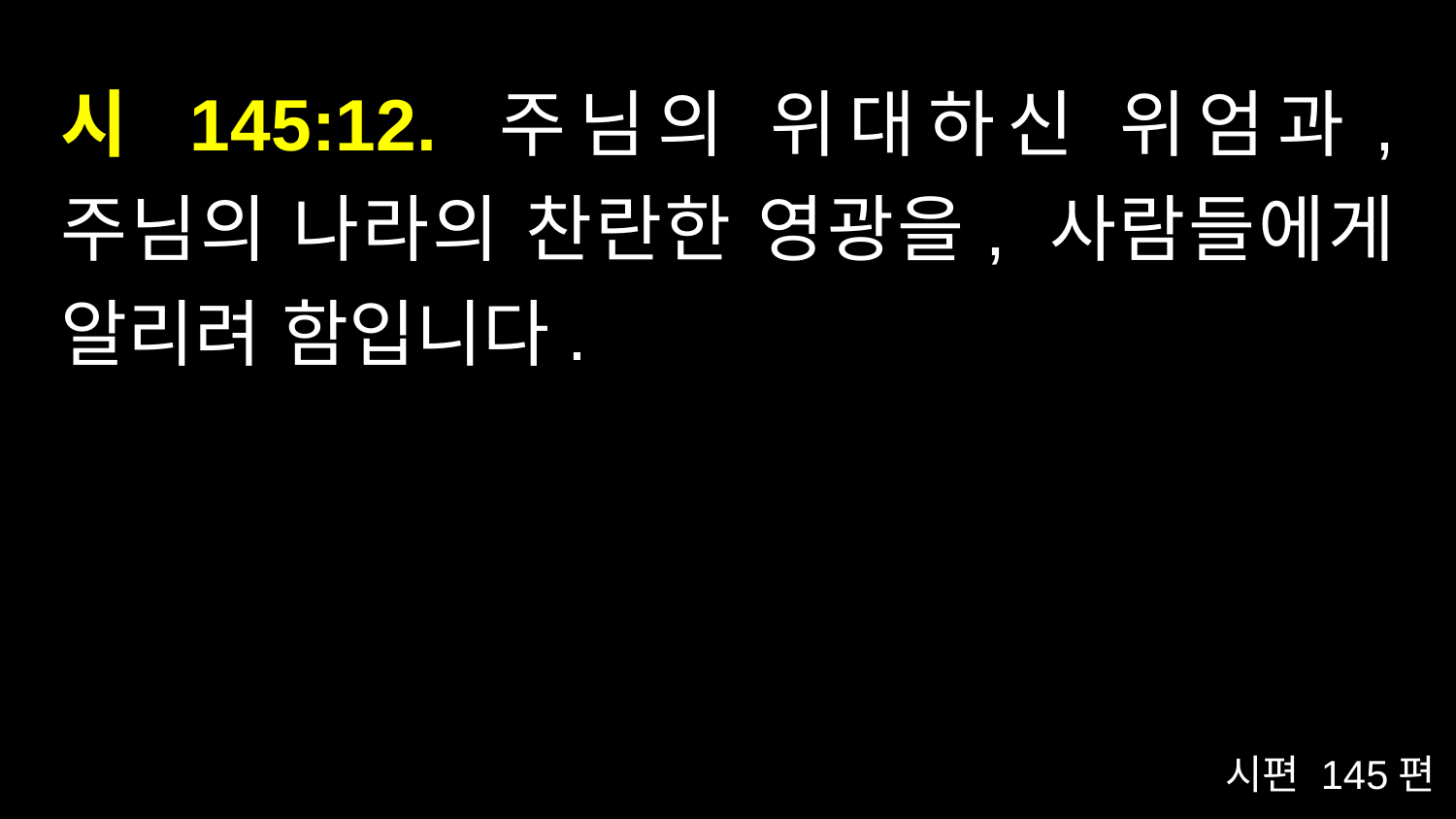

# 시 145:12. 주님의 위대하신 위엄과, 주님의 나라의 찬란한 영광을, 사람들에게 알리려 함입니다.
시편 145편